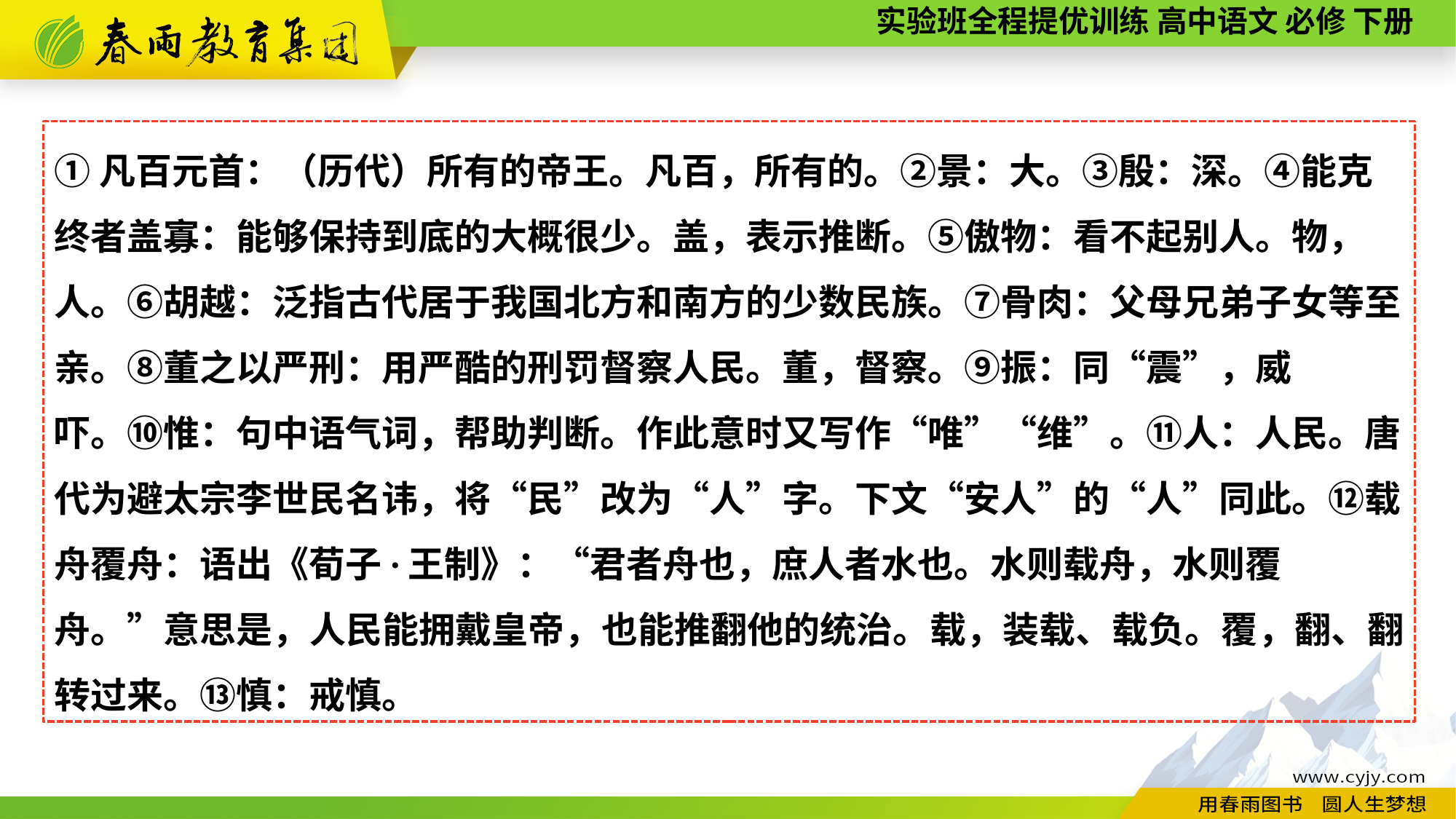

①凡百元首：（历代）所有的帝王。凡百，所有的。②景：大。③殷：深。④能克终者盖寡：能够保持到底的大概很少。盖，表示推断。⑤傲物：看不起别人。物，人。⑥胡越：泛指古代居于我国北方和南方的少数民族。⑦骨肉：父母兄弟子女等至亲。⑧董之以严刑：用严酷的刑罚督察人民。董，督察。⑨振：同“震”，威
吓。⑩惟：句中语气词，帮助判断。作此意时又写作“唯”“维”。⑪人：人民。唐代为避太宗李世民名讳，将“民”改为“人”字。下文“安人”的“人”同此。⑫载舟覆舟：语出《荀子·王制》：“君者舟也，庶人者水也。水则载舟，水则覆
舟。”意思是，人民能拥戴皇帝，也能推翻他的统治。载，装载、载负。覆，翻、翻转过来。⑬慎：戒慎。